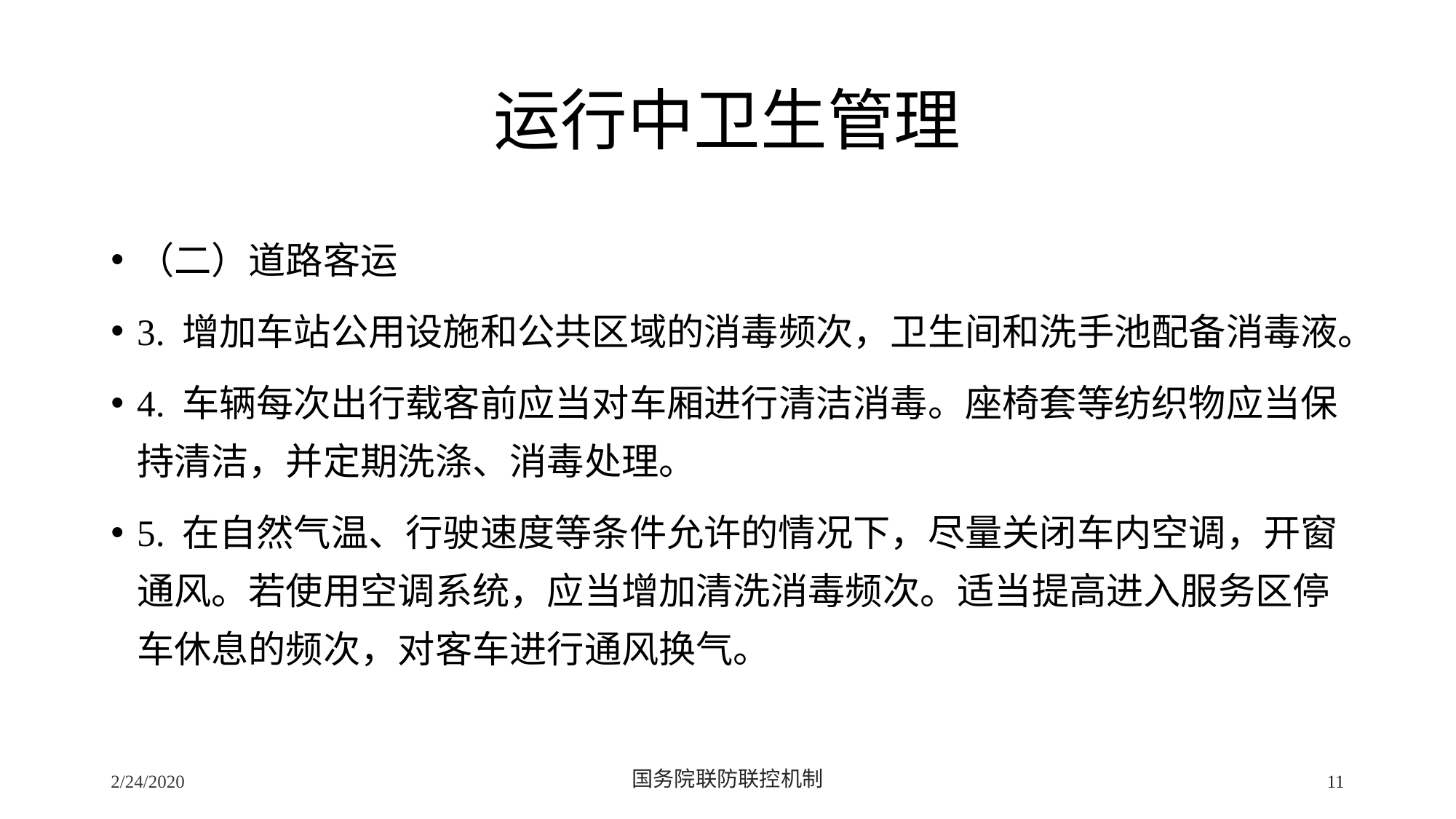

# 运行中卫生管理
（二）道路客运
3. 增加车站公用设施和公共区域的消毒频次，卫生间和洗手池配备消毒液。
4. 车辆每次出行载客前应当对车厢进行清洁消毒。座椅套等纺织物应当保持清洁，并定期洗涤、消毒处理。
5. 在自然气温、行驶速度等条件允许的情况下，尽量关闭车内空调，开窗通风。若使用空调系统，应当增加清洗消毒频次。适当提高进入服务区停车休息的频次，对客车进行通风换气。
2/24/2020
国务院联防联控机制
11